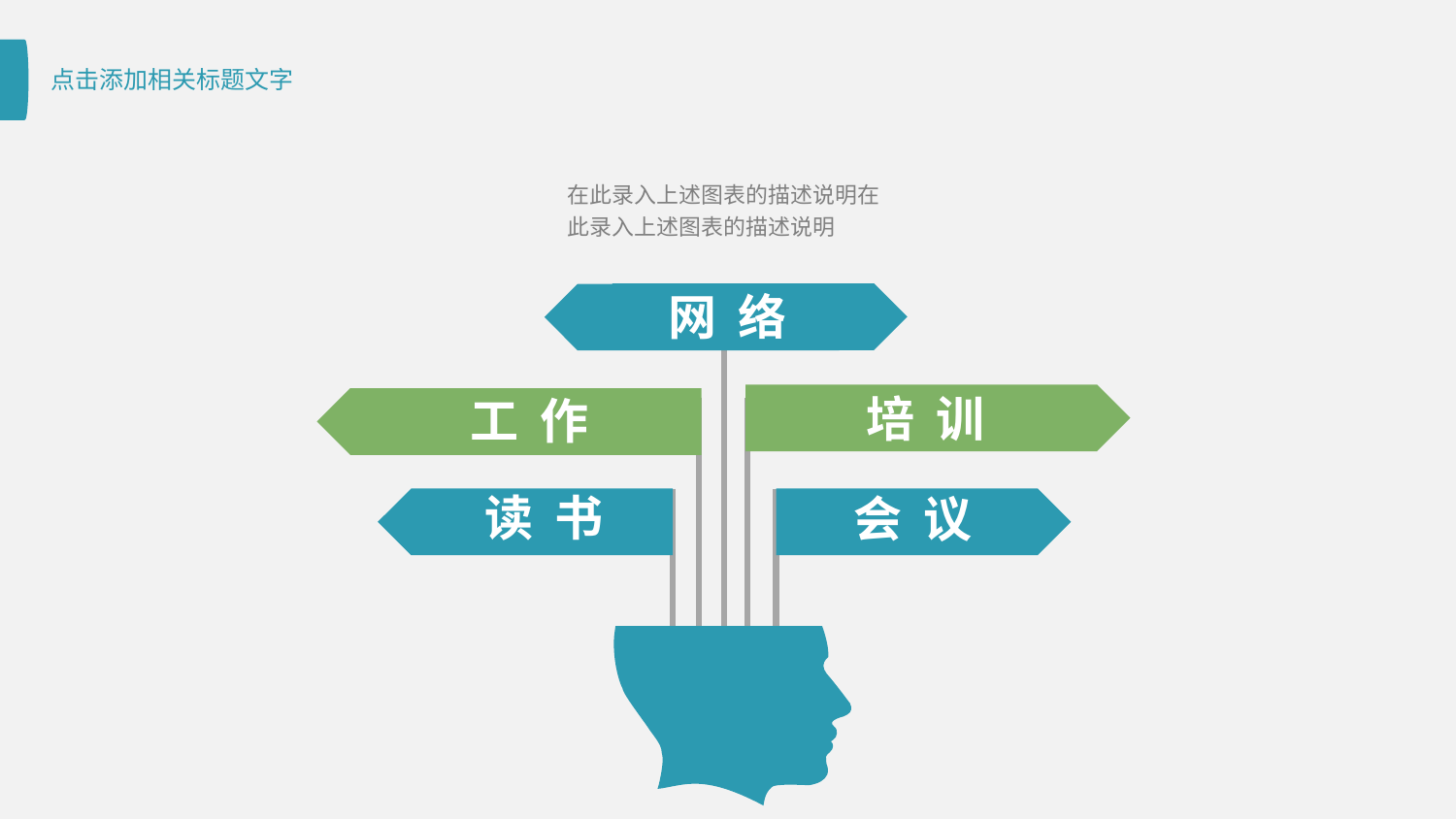

在此录入上述图表的描述说明在此录入上述图表的描述说明
网  络

培  训

工  作

读  书

会  议